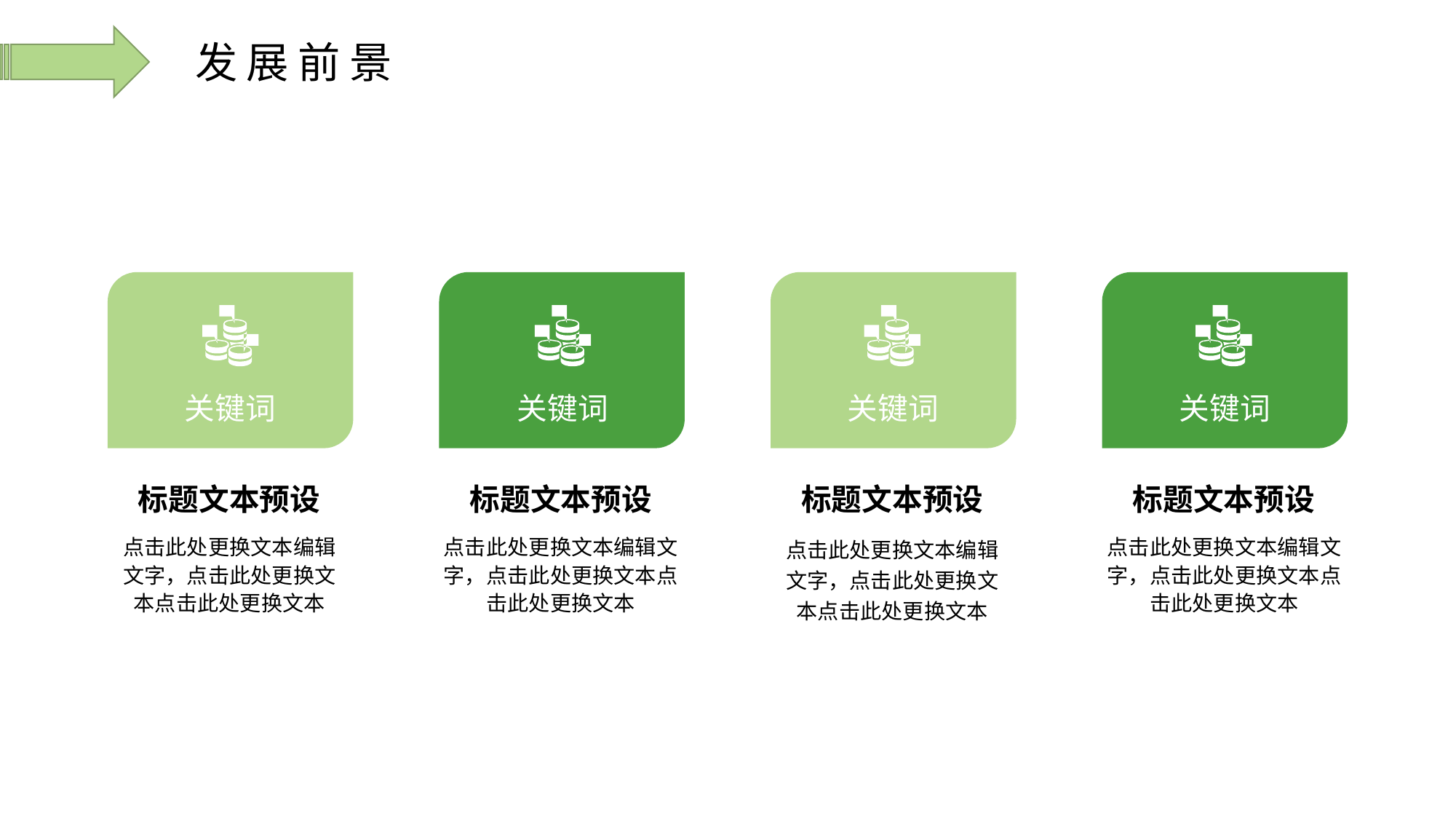

发展前景

关键词

关键词

关键词

关键词
标题文本预设
标题文本预设
标题文本预设
标题文本预设
点击此处更换文本编辑文字，点击此处更换文本点击此处更换文本
点击此处更换文本编辑文字，点击此处更换文本点击此处更换文本
点击此处更换文本编辑文字，点击此处更换文本点击此处更换文本

点击此处更换文本编辑文字，点击此处更换文本点击此处更换文本